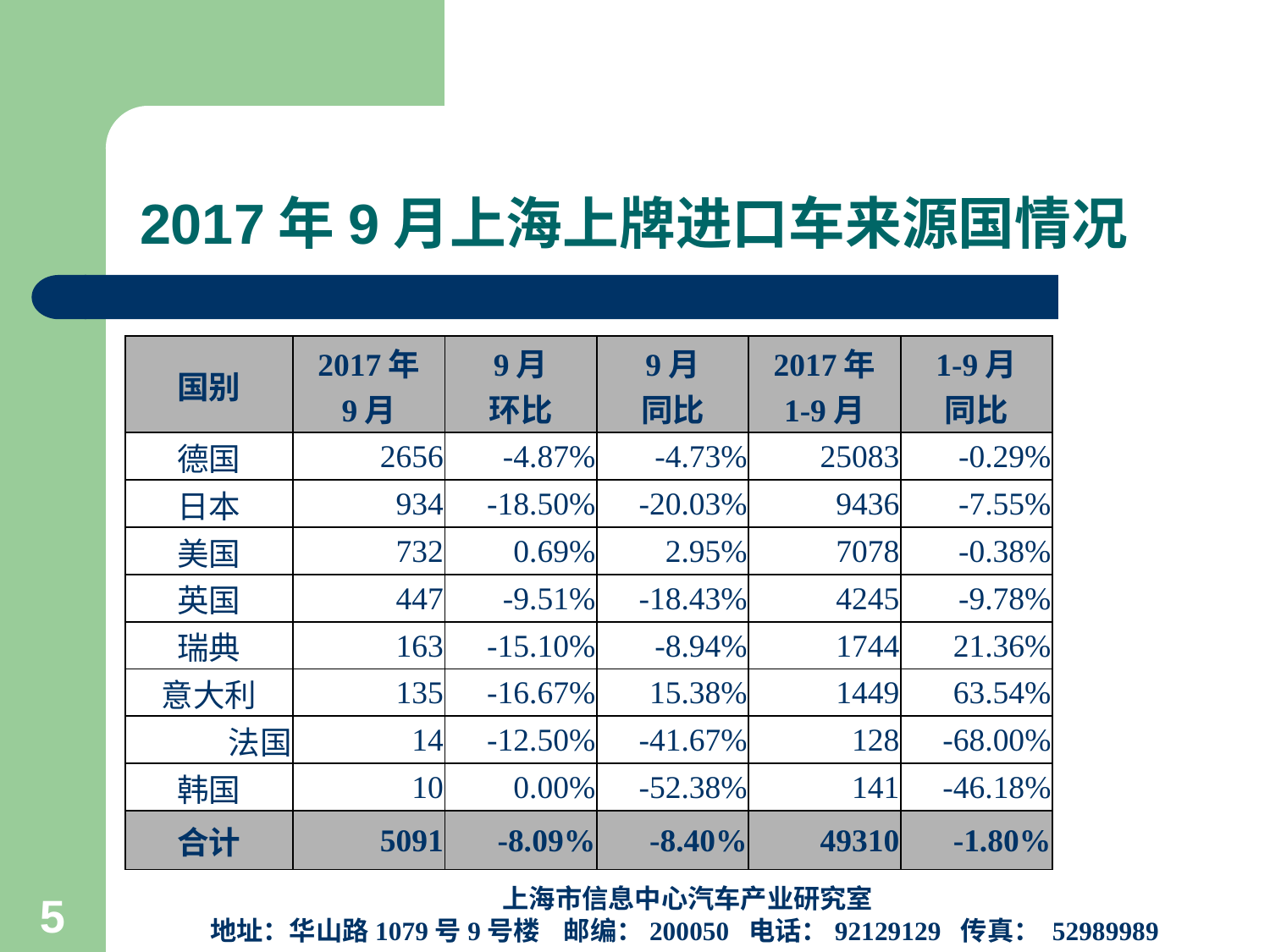

# 2017年9月上海上牌进口车来源国情况
| 国别 | 2017年 9月 | 9月 环比 | 9月 同比 | 2017年 1-9月 | 1-9月 同比 |
| --- | --- | --- | --- | --- | --- |
| 德国 | 2656 | -4.87% | -4.73% | 25083 | -0.29% |
| 日本 | 934 | -18.50% | -20.03% | 9436 | -7.55% |
| 美国 | 732 | 0.69% | 2.95% | 7078 | -0.38% |
| 英国 | 447 | -9.51% | -18.43% | 4245 | -9.78% |
| 瑞典 | 163 | -15.10% | -8.94% | 1744 | 21.36% |
| 意大利 | 135 | -16.67% | 15.38% | 1449 | 63.54% |
| 法国 | 14 | -12.50% | -41.67% | 128 | -68.00% |
| 韩国 | 10 | 0.00% | -52.38% | 141 | -46.18% |
| 合计 | 5091 | -8.09% | -8.40% | 49310 | -1.80% |
上海市信息中心汽车产业研究室
地址：华山路1079号9号楼    邮编：200050  电话：92129129  传真： 52989989
5